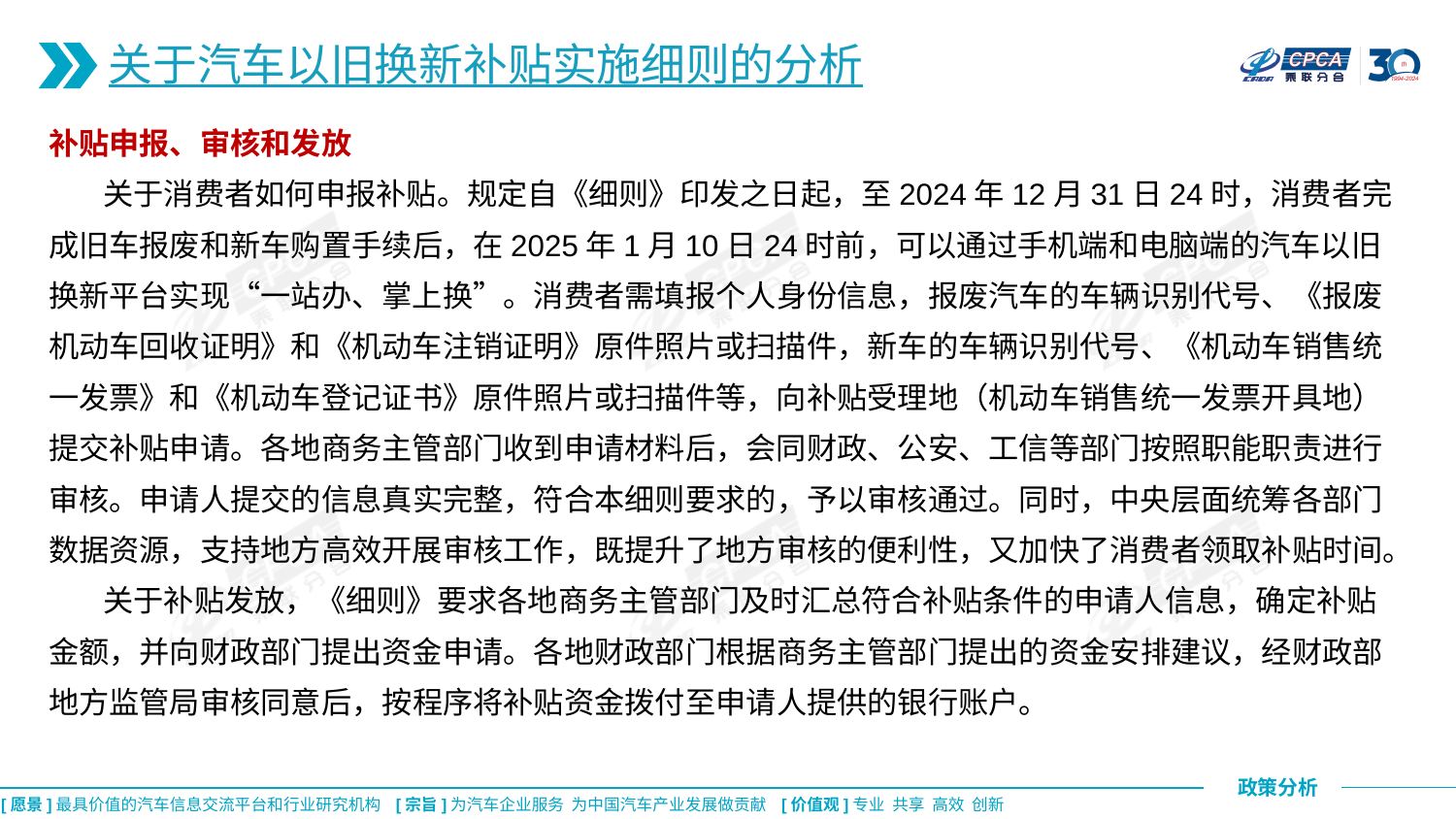

关于汽车以旧换新补贴实施细则的分析
补贴申报、审核和发放
       关于消费者如何申报补贴。规定自《细则》印发之日起，至2024年12月31日24时，消费者完成旧车报废和新车购置手续后，在2025年1月10日24时前，可以通过手机端和电脑端的汽车以旧换新平台实现“一站办、掌上换”。消费者需填报个人身份信息，报废汽车的车辆识别代号、《报废机动车回收证明》和《机动车注销证明》原件照片或扫描件，新车的车辆识别代号、《机动车销售统一发票》和《机动车登记证书》原件照片或扫描件等，向补贴受理地（机动车销售统一发票开具地）提交补贴申请。各地商务主管部门收到申请材料后，会同财政、公安、工信等部门按照职能职责进行审核。申请人提交的信息真实完整，符合本细则要求的，予以审核通过。同时，中央层面统筹各部门数据资源，支持地方高效开展审核工作，既提升了地方审核的便利性，又加快了消费者领取补贴时间。
       关于补贴发放，《细则》要求各地商务主管部门及时汇总符合补贴条件的申请人信息，确定补贴金额，并向财政部门提出资金申请。各地财政部门根据商务主管部门提出的资金安排建议，经财政部地方监管局审核同意后，按程序将补贴资金拨付至申请人提供的银行账户。